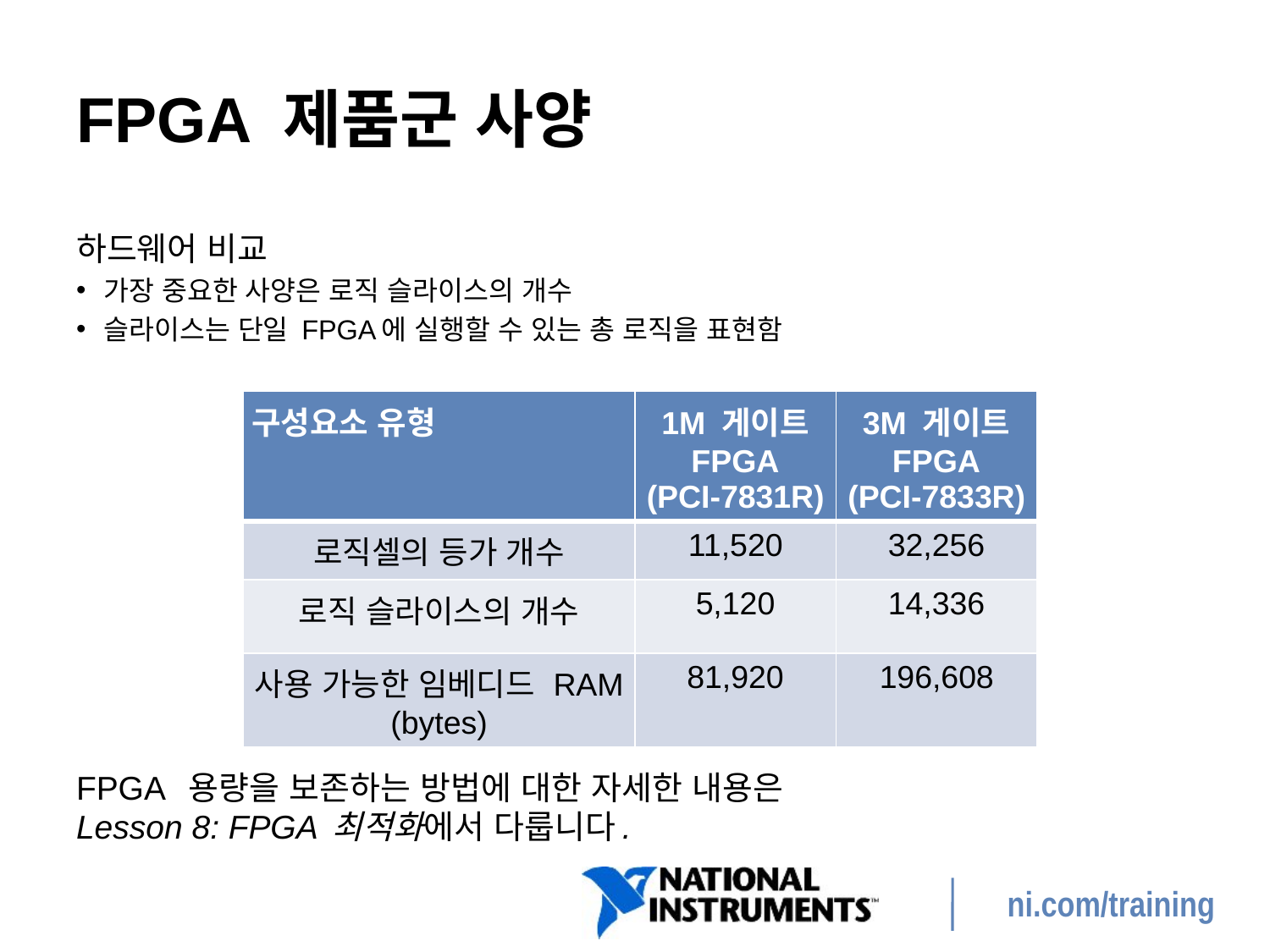

# FPGA 제품군 사양
하드웨어 비교
가장 중요한 사양은 로직 슬라이스의 개수
슬라이스는 단일 FPGA에 실행할 수 있는 총 로직을 표현함

FPGA  용량을 보존하는 방법에 대한 자세한 내용은
Lesson 8: FPGA 최적화에서 다룹니다.

| 구성요소 유형 | 1M 게이트 FPGA (PCI-7831R) | 3M 게이트 FPGA (PCI-7833R) |
| --- | --- | --- |
| 로직셀의 등가 개수 | 11,520 | 32,256 |
| 로직 슬라이스의 개수 | 5,120 | 14,336 |
| 사용 가능한 임베디드 RAM (bytes) | 81,920 | 196,608 |